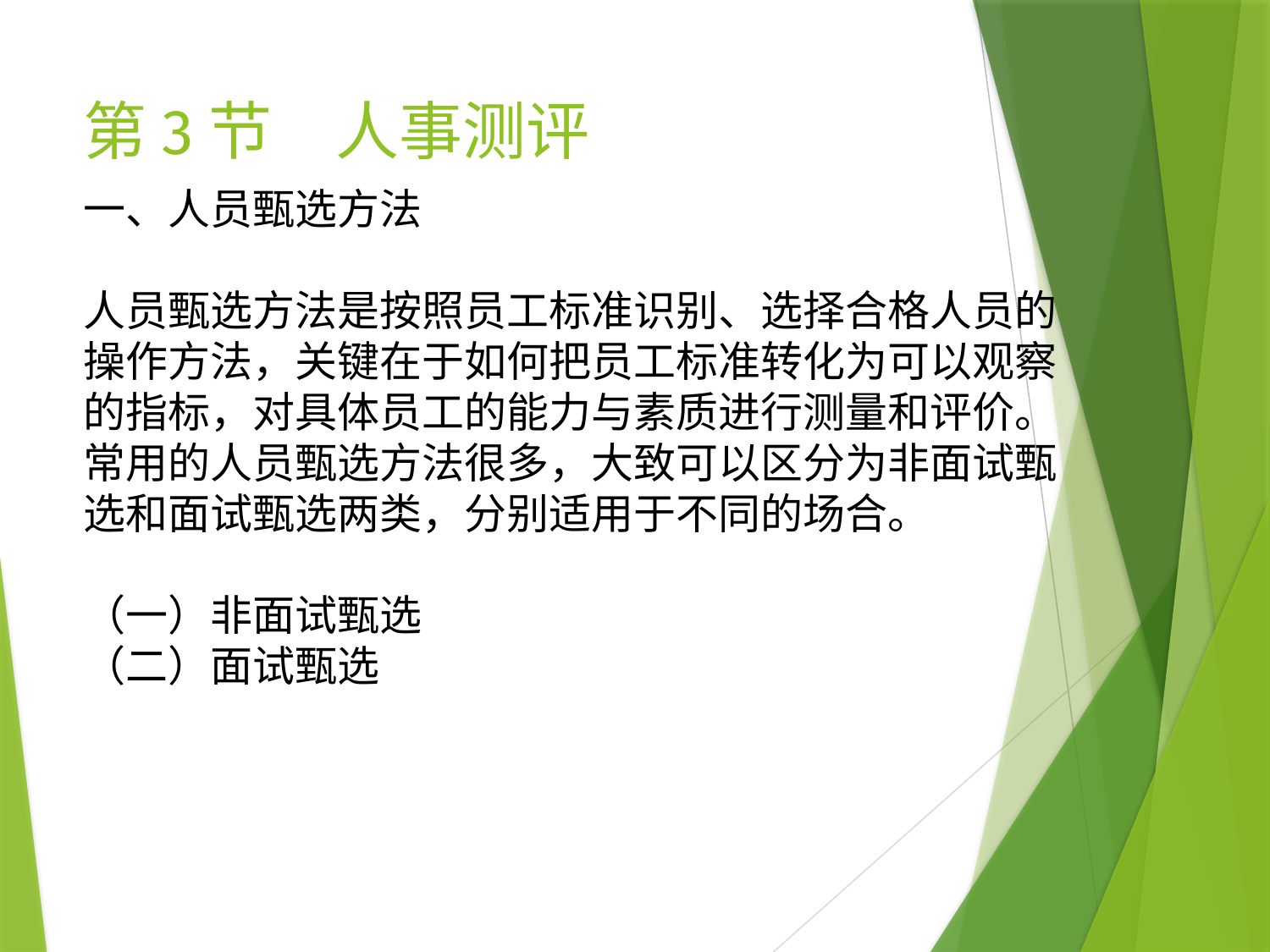

# 第3节　人事测评
一、人员甄选方法

人员甄选方法是按照员工标准识别、选择合格人员的操作方法，关键在于如何把员工标准转化为可以观察的指标，对具体员工的能力与素质进行测量和评价。常用的人员甄选方法很多，大致可以区分为非面试甄选和面试甄选两类，分别适用于不同的场合。

（一）非面试甄选
（二）面试甄选